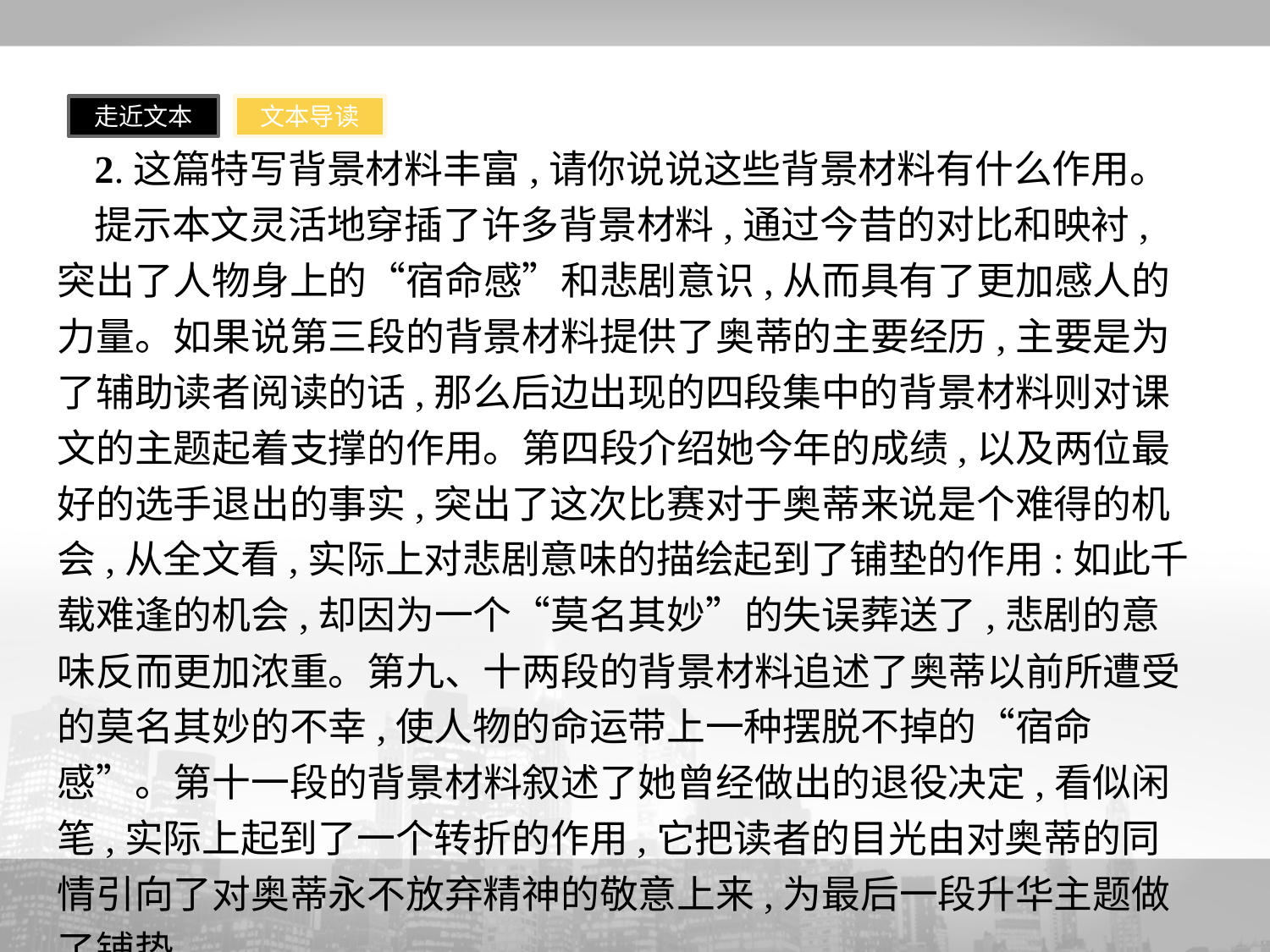

走近文本
文本导读
2.这篇特写背景材料丰富,请你说说这些背景材料有什么作用。
提示本文灵活地穿插了许多背景材料,通过今昔的对比和映衬,突出了人物身上的“宿命感”和悲剧意识,从而具有了更加感人的力量。如果说第三段的背景材料提供了奥蒂的主要经历,主要是为了辅助读者阅读的话,那么后边出现的四段集中的背景材料则对课文的主题起着支撑的作用。第四段介绍她今年的成绩,以及两位最好的选手退出的事实,突出了这次比赛对于奥蒂来说是个难得的机会,从全文看,实际上对悲剧意味的描绘起到了铺垫的作用:如此千载难逢的机会,却因为一个“莫名其妙”的失误葬送了,悲剧的意味反而更加浓重。第九、十两段的背景材料追述了奥蒂以前所遭受的莫名其妙的不幸,使人物的命运带上一种摆脱不掉的“宿命感”。第十一段的背景材料叙述了她曾经做出的退役决定,看似闲笔,实际上起到了一个转折的作用,它把读者的目光由对奥蒂的同情引向了对奥蒂永不放弃精神的敬意上来,为最后一段升华主题做了铺垫。